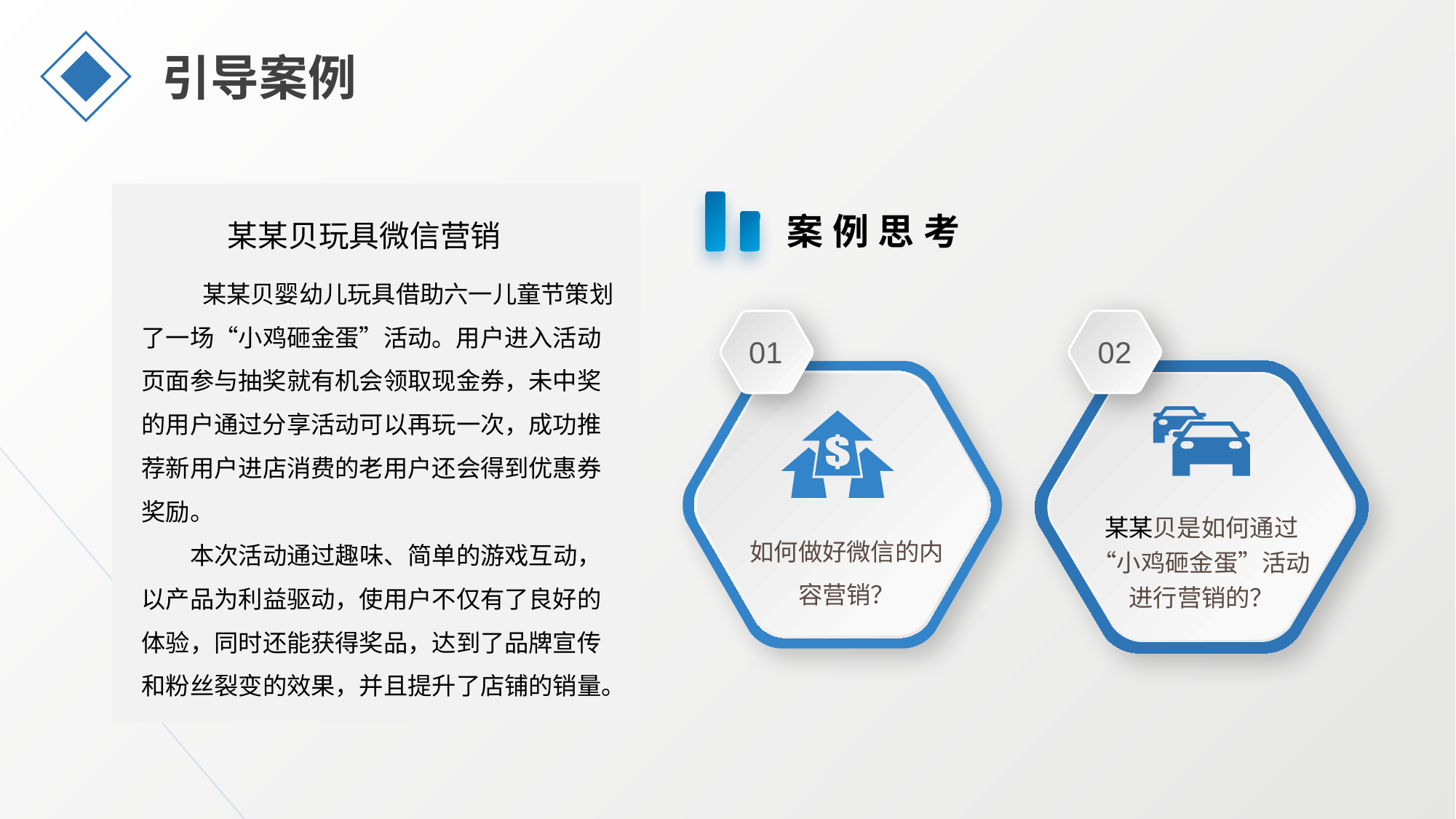

引导案例

某某贝玩具微信营销
案例思考

某某贝婴幼儿玩具借助六一儿童节策划了一场“小鸡砸金蛋”活动。用户进入活动页面参与抽奖就有机会领取现金券，未中奖的用户通过分享活动可以再玩一次，成功推荐新用户进店消费的老用户还会得到优惠券奖励。
本次活动通过趣味、简单的游戏互动，以产品为利益驱动，使用户不仅有了良好的体验，同时还能获得奖品，达到了品牌宣传和粉丝裂变的效果，并且提升了店铺的销量。

01

02

某某贝是如何通过“小鸡砸金蛋”活动进行营销的？
如何做好微信的内容营销？